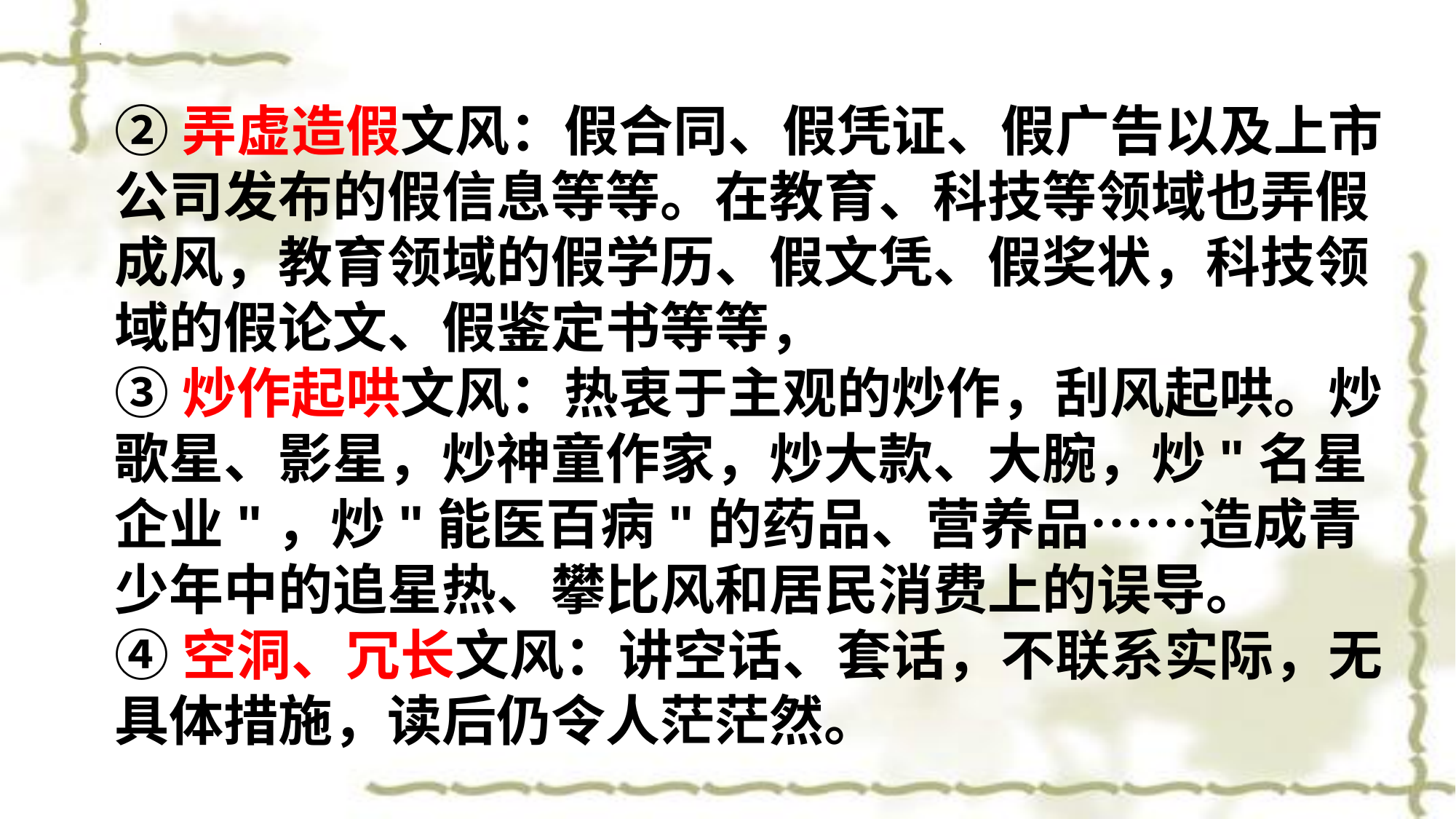

②弄虚造假文风：假合同、假凭证、假广告以及上市公司发布的假信息等等。在教育、科技等领域也弄假成风，教育领域的假学历、假文凭、假奖状，科技领域的假论文、假鉴定书等等，
③炒作起哄文风：热衷于主观的炒作，刮风起哄。炒歌星、影星，炒神童作家，炒大款、大腕，炒"名星企业"，炒"能医百病"的药品、营养品……造成青少年中的追星热、攀比风和居民消费上的误导。
④空洞、冗长文风：讲空话、套话，不联系实际，无具体措施，读后仍令人茫茫然。